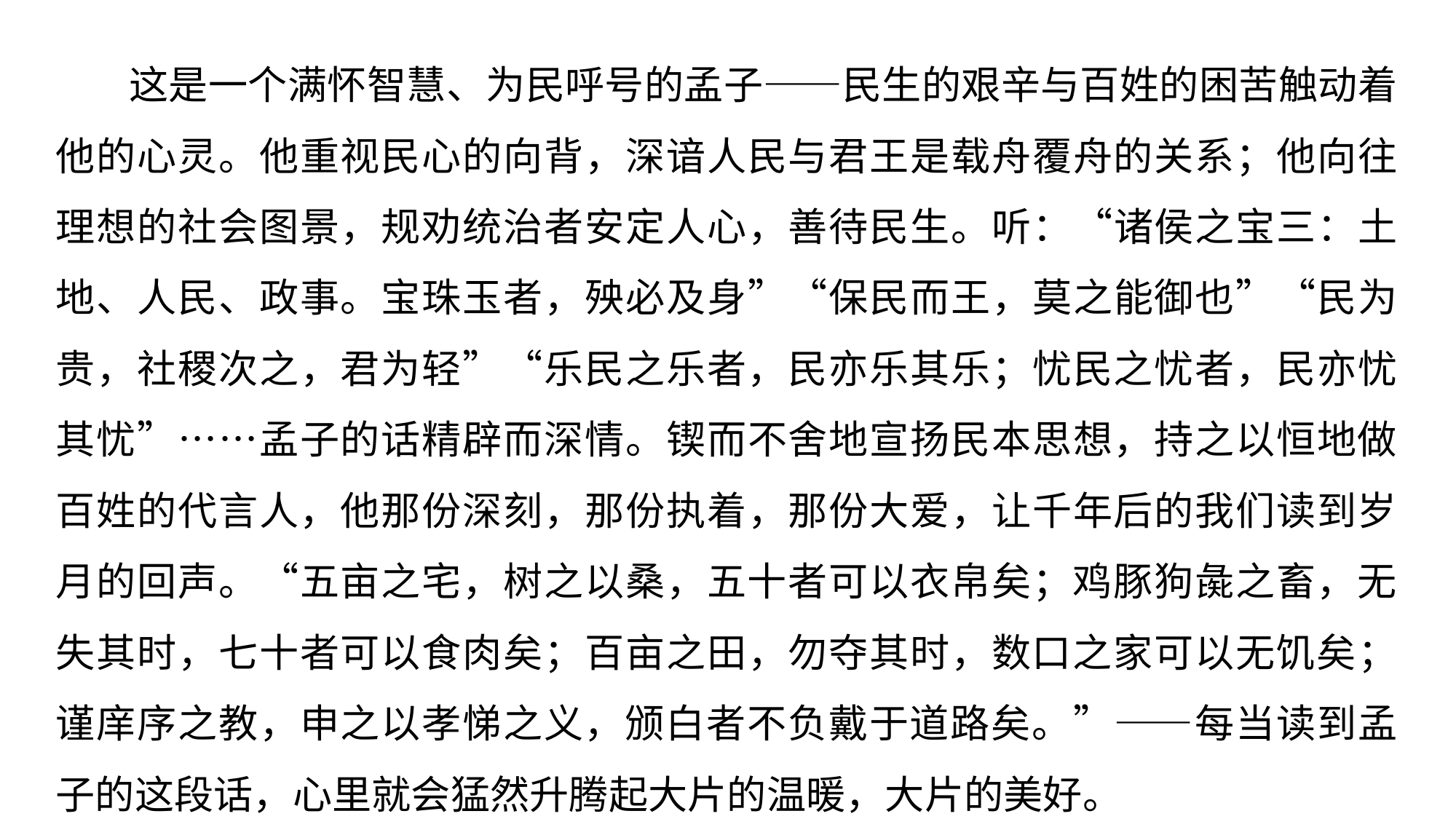

这是一个满怀智慧、为民呼号的孟子——民生的艰辛与百姓的困苦触动着他的心灵。他重视民心的向背，深谙人民与君王是载舟覆舟的关系；他向往理想的社会图景，规劝统治者安定人心，善待民生。听：“诸侯之宝三：土地、人民、政事。宝珠玉者，殃必及身”“保民而王，莫之能御也”“民为贵，社稷次之，君为轻”“乐民之乐者，民亦乐其乐；忧民之忧者，民亦忧其忧”……孟子的话精辟而深情。锲而不舍地宣扬民本思想，持之以恒地做百姓的代言人，他那份深刻，那份执着，那份大爱，让千年后的我们读到岁月的回声。“五亩之宅，树之以桑，五十者可以衣帛矣；鸡豚狗彘之畜，无失其时，七十者可以食肉矣；百亩之田，勿夺其时，数口之家可以无饥矣；谨庠序之教，申之以孝悌之义，颁白者不负戴于道路矣。”——每当读到孟子的这段话，心里就会猛然升腾起大片的温暖，大片的美好。